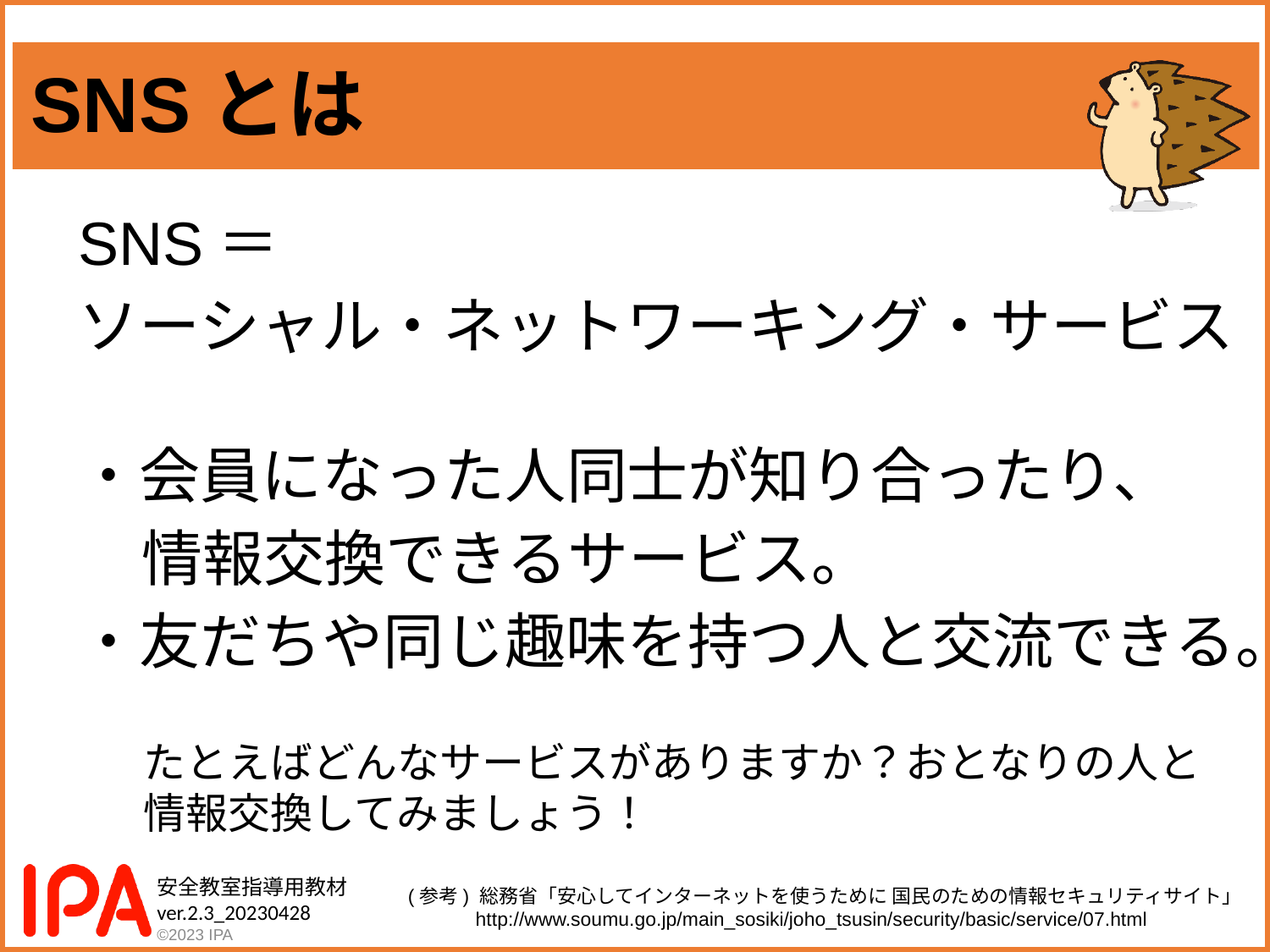

SNSとは
SNS＝
ソーシャル・ネットワーキング・サービス

・会員になった人同士が知り合ったり、
情報交換できるサービス。
・友だちや同じ趣味を持つ人と交流できる。
たとえばどんなサービスがありますか？おとなりの人と情報交換してみましょう！
(参考) 総務省「安心してインターネットを使うために 国民のための情報セキュリティサイト」
　　　 http://www.soumu.go.jp/main_sosiki/joho_tsusin/security/basic/service/07.html